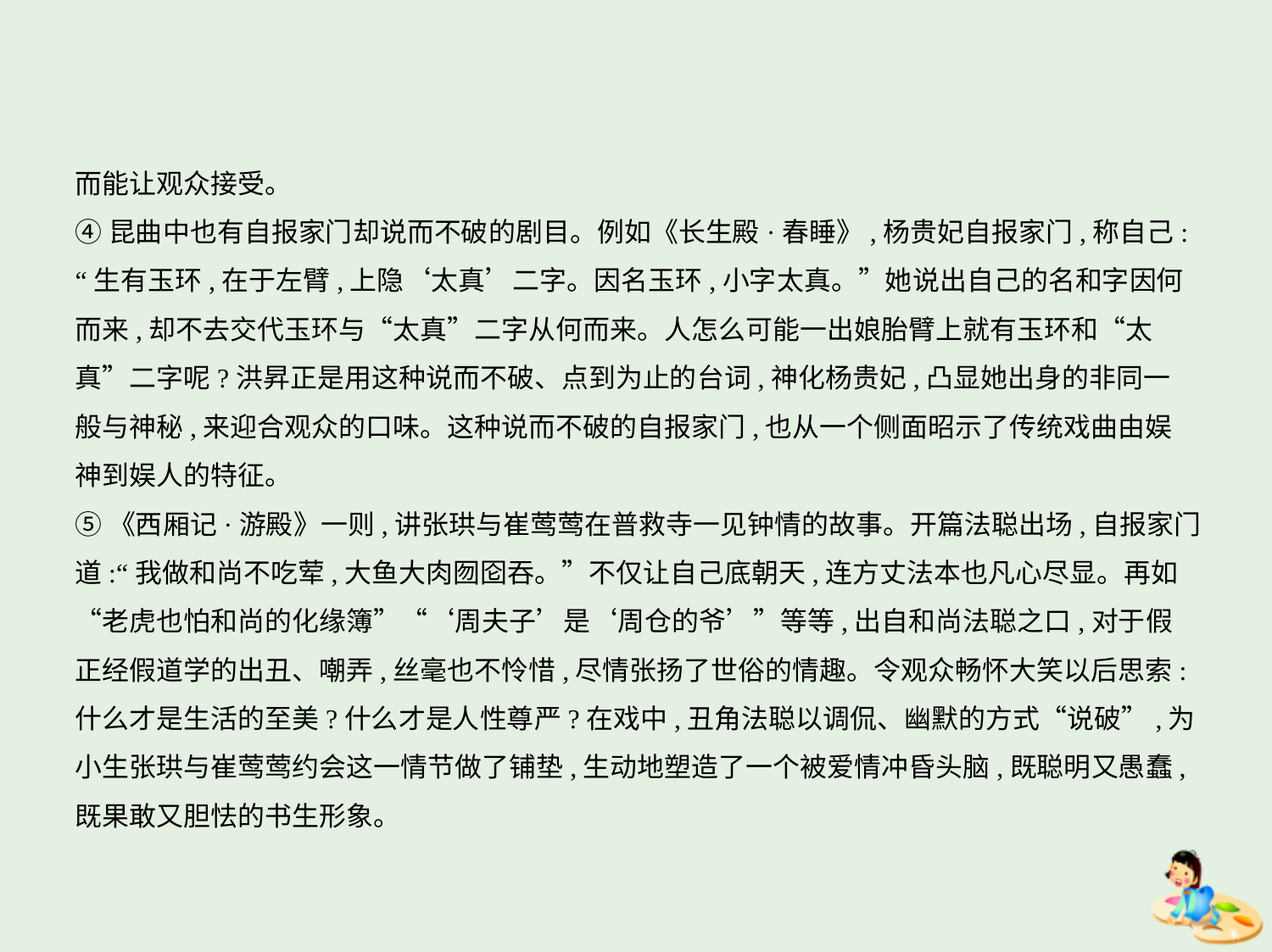

而能让观众接受。
④昆曲中也有自报家门却说而不破的剧目。例如《长生殿·春睡》,杨贵妃自报家门,称自己:
“生有玉环,在于左臂,上隐‘太真’二字。因名玉环,小字太真。”她说出自己的名和字因何
而来,却不去交代玉环与“太真”二字从何而来。人怎么可能一出娘胎臂上就有玉环和“太
真”二字呢?洪昇正是用这种说而不破、点到为止的台词,神化杨贵妃,凸显她出身的非同一
般与神秘,来迎合观众的口味。这种说而不破的自报家门,也从一个侧面昭示了传统戏曲由娱
神到娱人的特征。
⑤《西厢记·游殿》一则,讲张珙与崔莺莺在普救寺一见钟情的故事。开篇法聪出场,自报家门
道:“我做和尚不吃荤,大鱼大肉囫囵吞。”不仅让自己底朝天,连方丈法本也凡心尽显。再如
“老虎也怕和尚的化缘簿”“‘周夫子’是‘周仓的爷’”等等,出自和尚法聪之口,对于假
正经假道学的出丑、嘲弄,丝毫也不怜惜,尽情张扬了世俗的情趣。令观众畅怀大笑以后思索:
什么才是生活的至美?什么才是人性尊严?在戏中,丑角法聪以调侃、幽默的方式“说破”,为
小生张珙与崔莺莺约会这一情节做了铺垫,生动地塑造了一个被爱情冲昏头脑,既聪明又愚蠢,
既果敢又胆怯的书生形象。